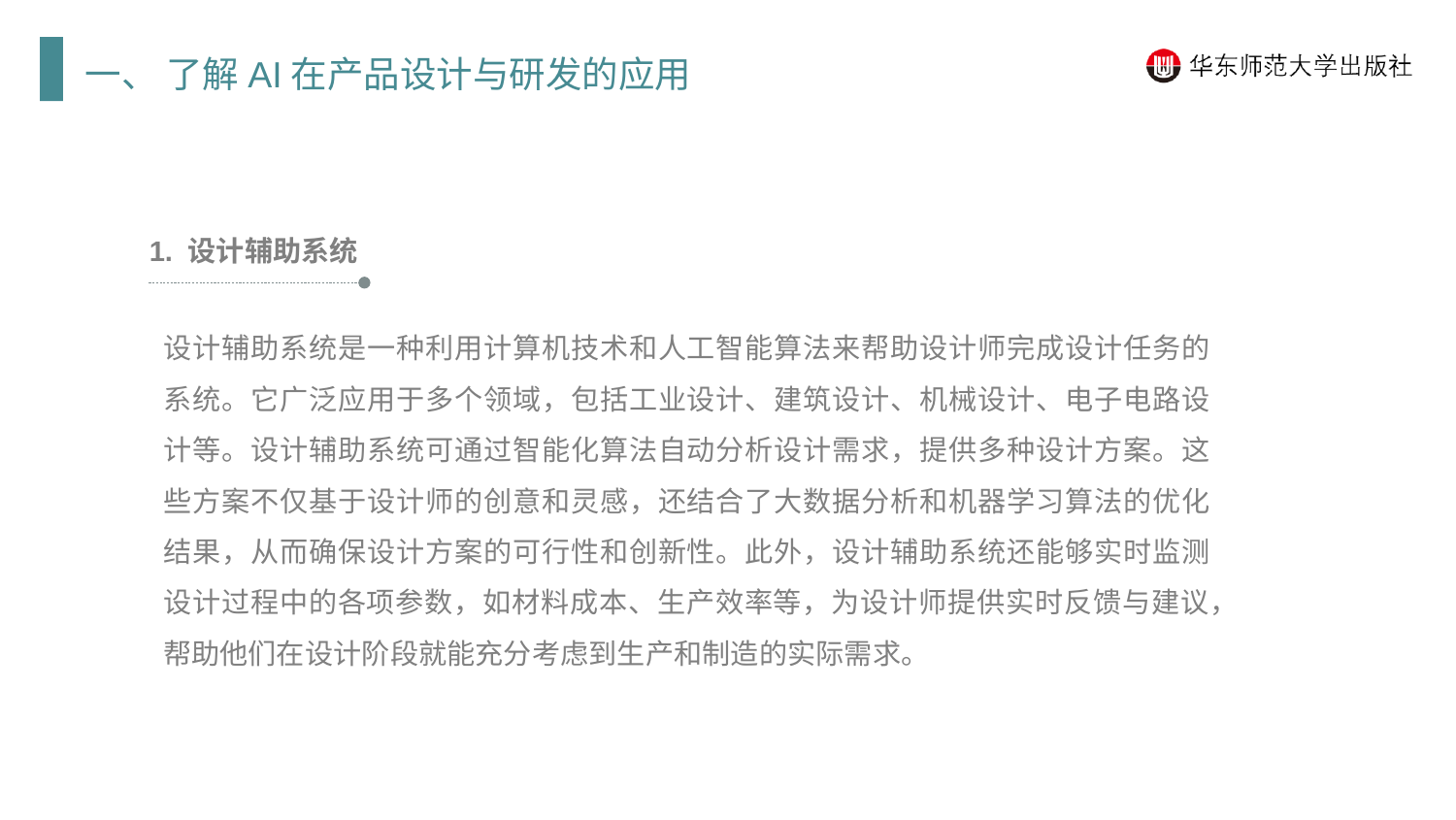

一、 了解AI在产品设计与研发的应用
1. 设计辅助系统
设计辅助系统是一种利用计算机技术和人工智能算法来帮助设计师完成设计任务的系统。它广泛应用于多个领域，包括工业设计、建筑设计、机械设计、电子电路设计等。设计辅助系统可通过智能化算法自动分析设计需求，提供多种设计方案。这些方案不仅基于设计师的创意和灵感，还结合了大数据分析和机器学习算法的优化结果，从而确保设计方案的可行性和创新性。此外，设计辅助系统还能够实时监测设计过程中的各项参数，如材料成本、生产效率等，为设计师提供实时反馈与建议，帮助他们在设计阶段就能充分考虑到生产和制造的实际需求。